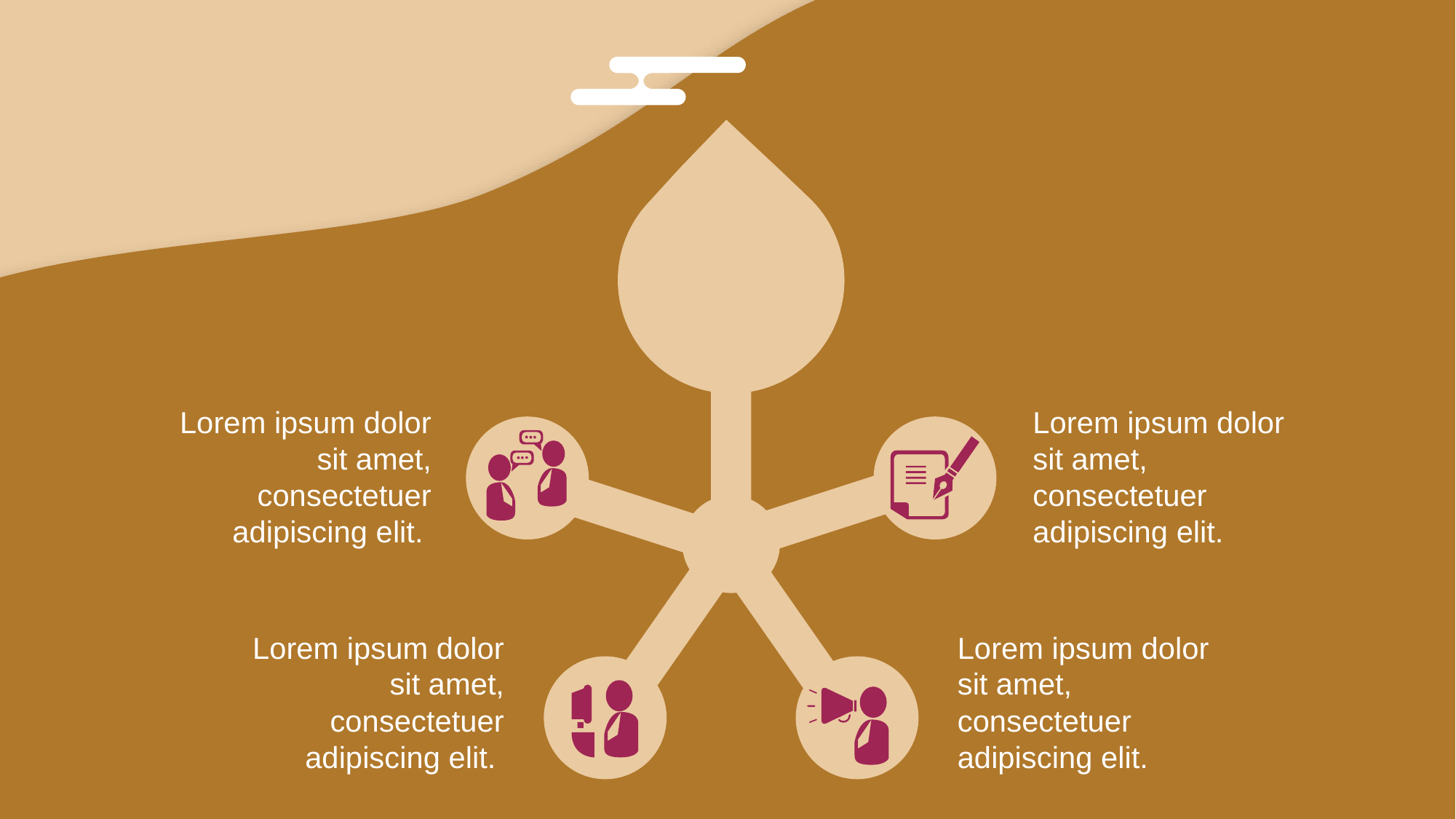

现状调查

有识
Lorem ipsum dolor sit amet, consectetuer adipiscing elit.
Lorem ipsum dolor sit amet, consectetuer adipiscing elit.

Lorem ipsum dolor sit amet, consectetuer adipiscing elit.
Lorem ipsum dolor sit amet, consectetuer adipiscing elit.